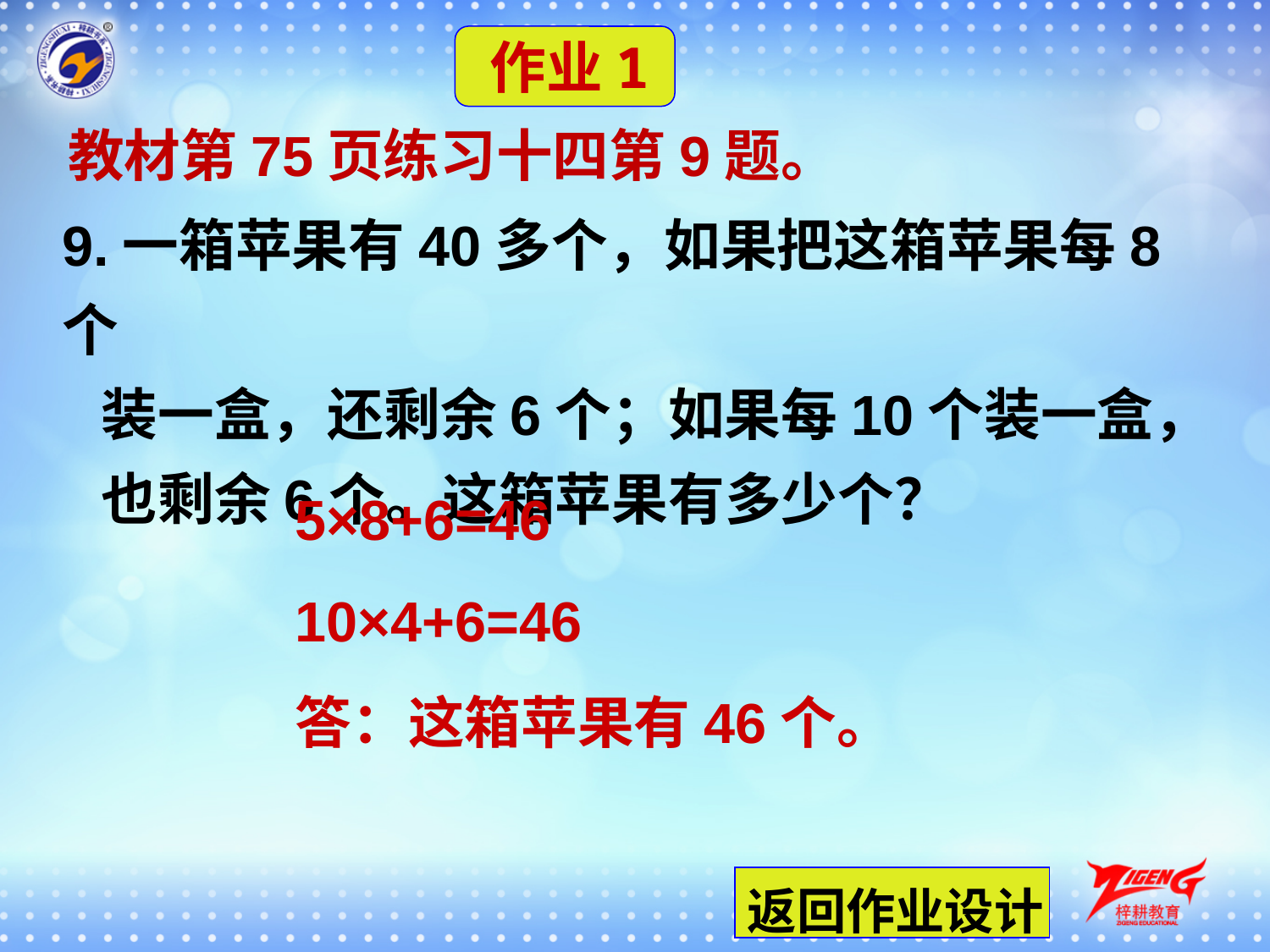

作业1
    教材第75页练习十四第9题。
9.一箱苹果有40多个，如果把这箱苹果每8个
  装一盒，还剩余6个；如果每10个装一盒，
  也剩余6个。这箱苹果有多少个？
5×8+6=46
10×4+6=46
答：这箱苹果有46个。

返回作业设计